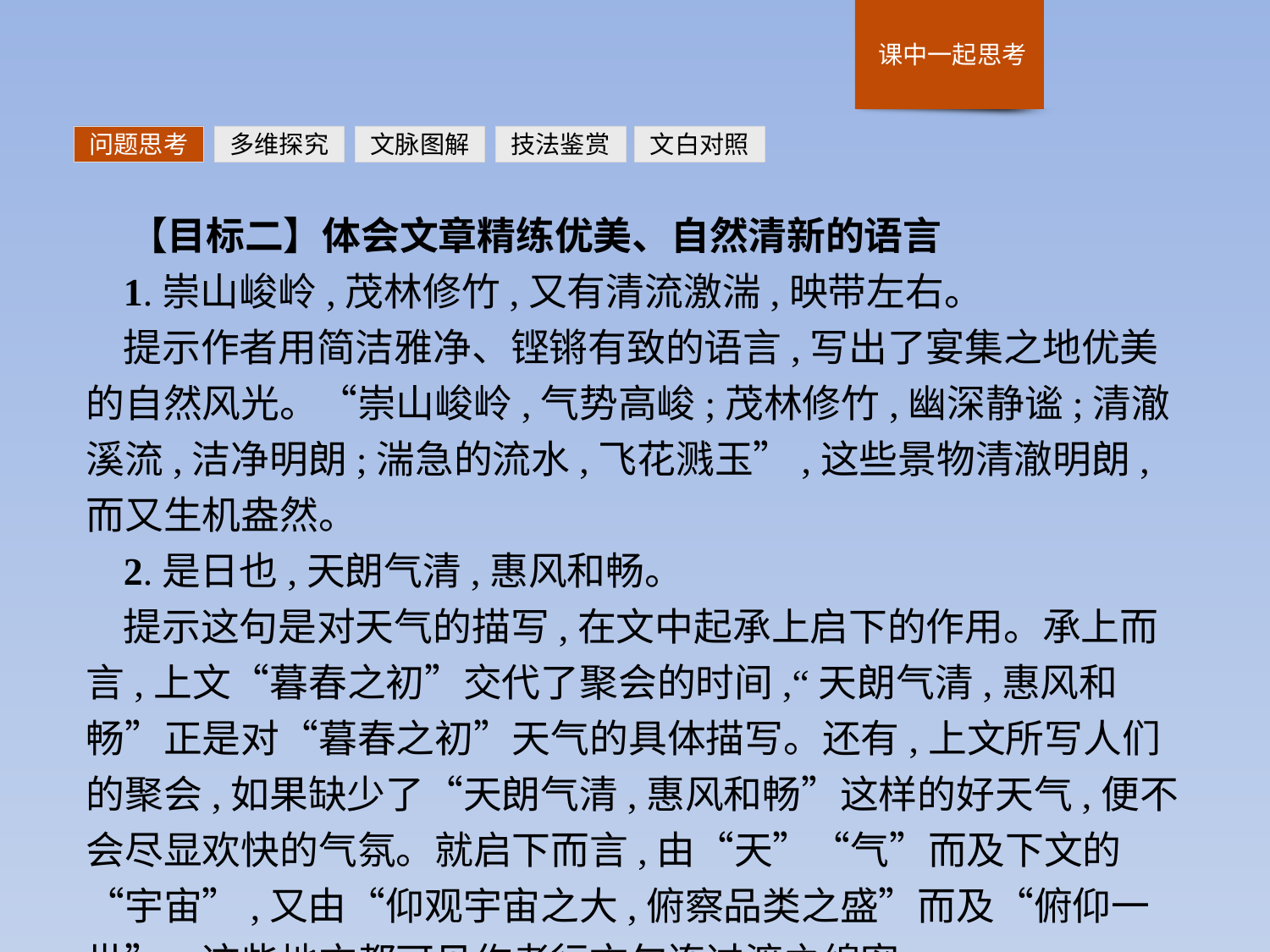

问题思考
多维探究
文脉图解
技法鉴赏
文白对照
【目标二】体会文章精练优美、自然清新的语言
1.崇山峻岭,茂林修竹,又有清流激湍,映带左右。
提示作者用简洁雅净、铿锵有致的语言,写出了宴集之地优美的自然风光。“崇山峻岭,气势高峻;茂林修竹,幽深静谧;清澈溪流,洁净明朗;湍急的流水,飞花溅玉”,这些景物清澈明朗,而又生机盎然。
2.是日也,天朗气清,惠风和畅。
提示这句是对天气的描写,在文中起承上启下的作用。承上而言,上文“暮春之初”交代了聚会的时间,“天朗气清,惠风和畅”正是对“暮春之初”天气的具体描写。还有,上文所写人们的聚会,如果缺少了“天朗气清,惠风和畅”这样的好天气,便不会尽显欢快的气氛。就启下而言,由“天”“气”而及下文的“宇宙”,又由“仰观宇宙之大,俯察品类之盛”而及“俯仰一世”。这些地方都可见作者行文勾连过渡之绵密。